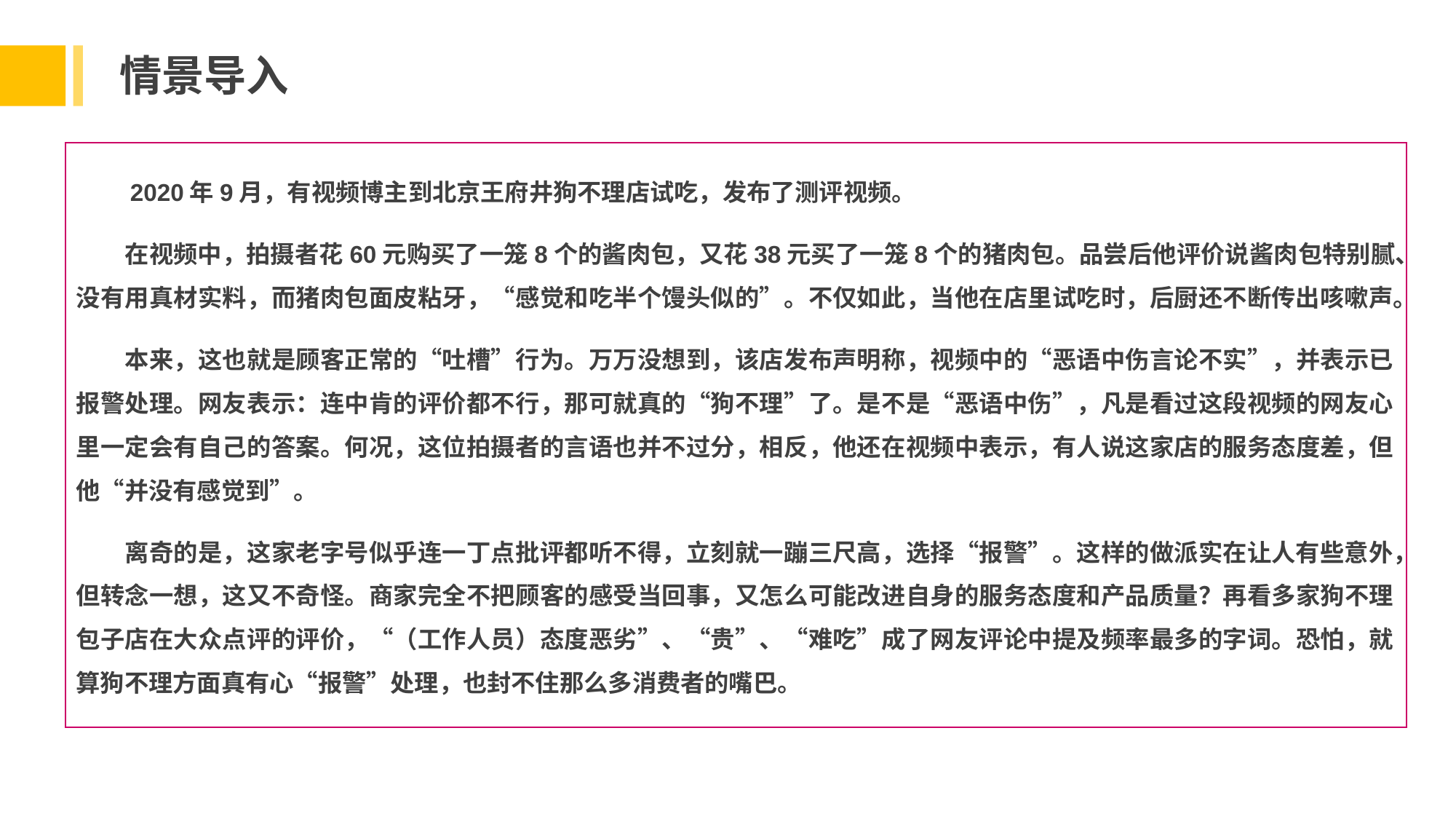

情景导入

        2020年9月，有视频博主到北京王府井狗不理店试吃，发布了测评视频。
　　在视频中，拍摄者花60元购买了一笼8个的酱肉包，又花38元买了一笼8个的猪肉包。品尝后他评价说酱肉包特别腻、没有用真材实料，而猪肉包面皮粘牙，“感觉和吃半个馒头似的”。不仅如此，当他在店里试吃时，后厨还不断传出咳嗽声。
　　本来，这也就是顾客正常的“吐槽”行为。万万没想到，该店发布声明称，视频中的“恶语中伤言论不实”，并表示已报警处理。网友表示：连中肯的评价都不行，那可就真的“狗不理”了。是不是“恶语中伤”，凡是看过这段视频的网友心里一定会有自己的答案。何况，这位拍摄者的言语也并不过分，相反，他还在视频中表示，有人说这家店的服务态度差，但他“并没有感觉到”。
　　离奇的是，这家老字号似乎连一丁点批评都听不得，立刻就一蹦三尺高，选择“报警”。这样的做派实在让人有些意外，但转念一想，这又不奇怪。商家完全不把顾客的感受当回事，又怎么可能改进自身的服务态度和产品质量？再看多家狗不理包子店在大众点评的评价，“（工作人员）态度恶劣”、“贵”、“难吃”成了网友评论中提及频率最多的字词。恐怕，就算狗不理方面真有心“报警”处理，也封不住那么多消费者的嘴巴。